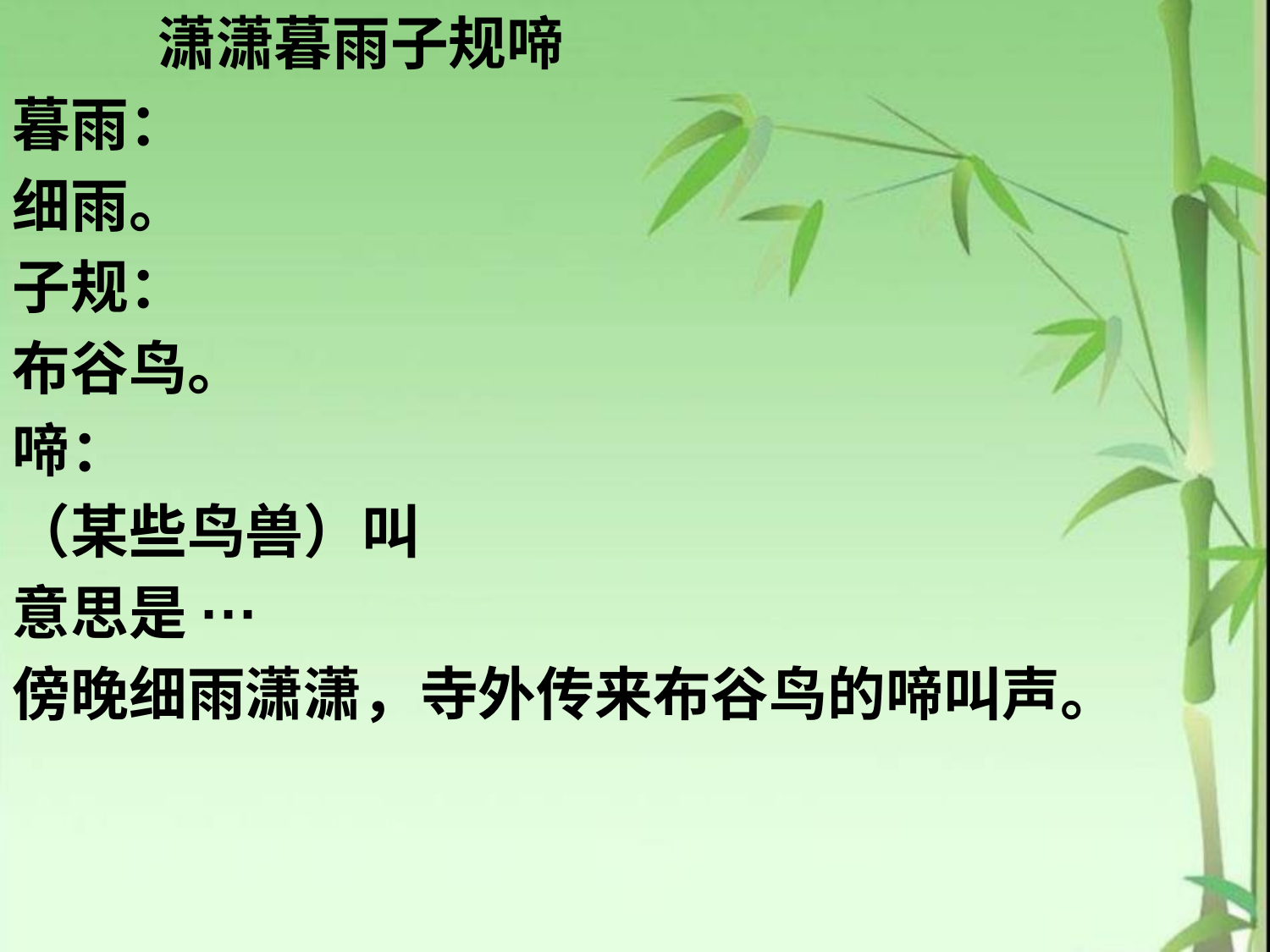

潇潇暮雨子规啼
暮雨：
细雨。
子规：
布谷鸟。
啼：
（某些鸟兽）叫
意思是···
傍晚细雨潇潇，寺外传来布谷鸟的啼叫声。